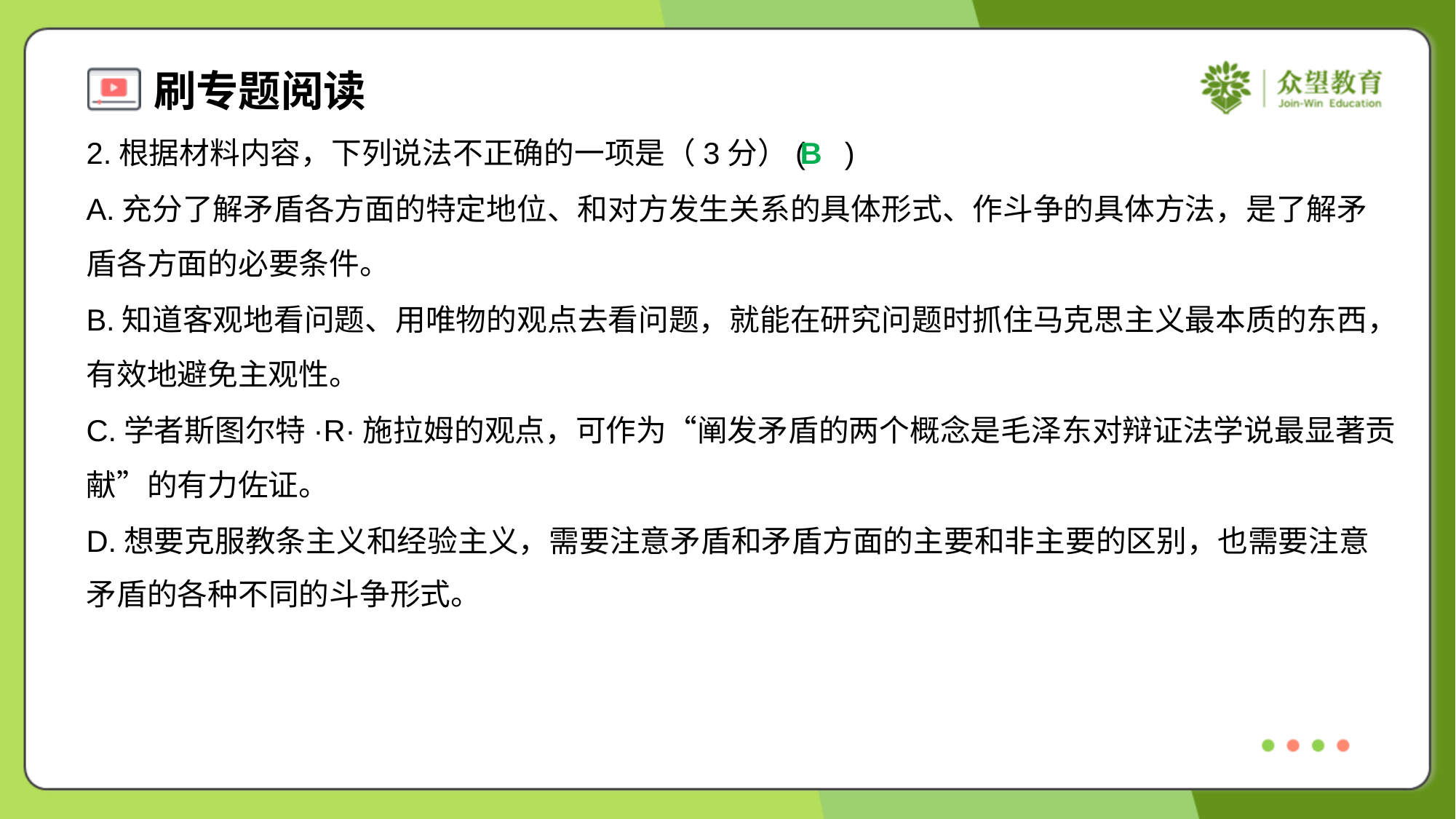

2.根据材料内容，下列说法不正确的一项是（3分）(     )
B
A.充分了解矛盾各方面的特定地位、和对方发生关系的具体形式、作斗争的具体方法，是了解矛
盾各方面的必要条件。
B.知道客观地看问题、用唯物的观点去看问题，就能在研究问题时抓住马克思主义最本质的东西，
有效地避免主观性。
C.学者斯图尔特·R·施拉姆的观点，可作为“阐发矛盾的两个概念是毛泽东对辩证法学说最显著贡
献”的有力佐证。
D.想要克服教条主义和经验主义，需要注意矛盾和矛盾方面的主要和非主要的区别，也需要注意
矛盾的各种不同的斗争形式。